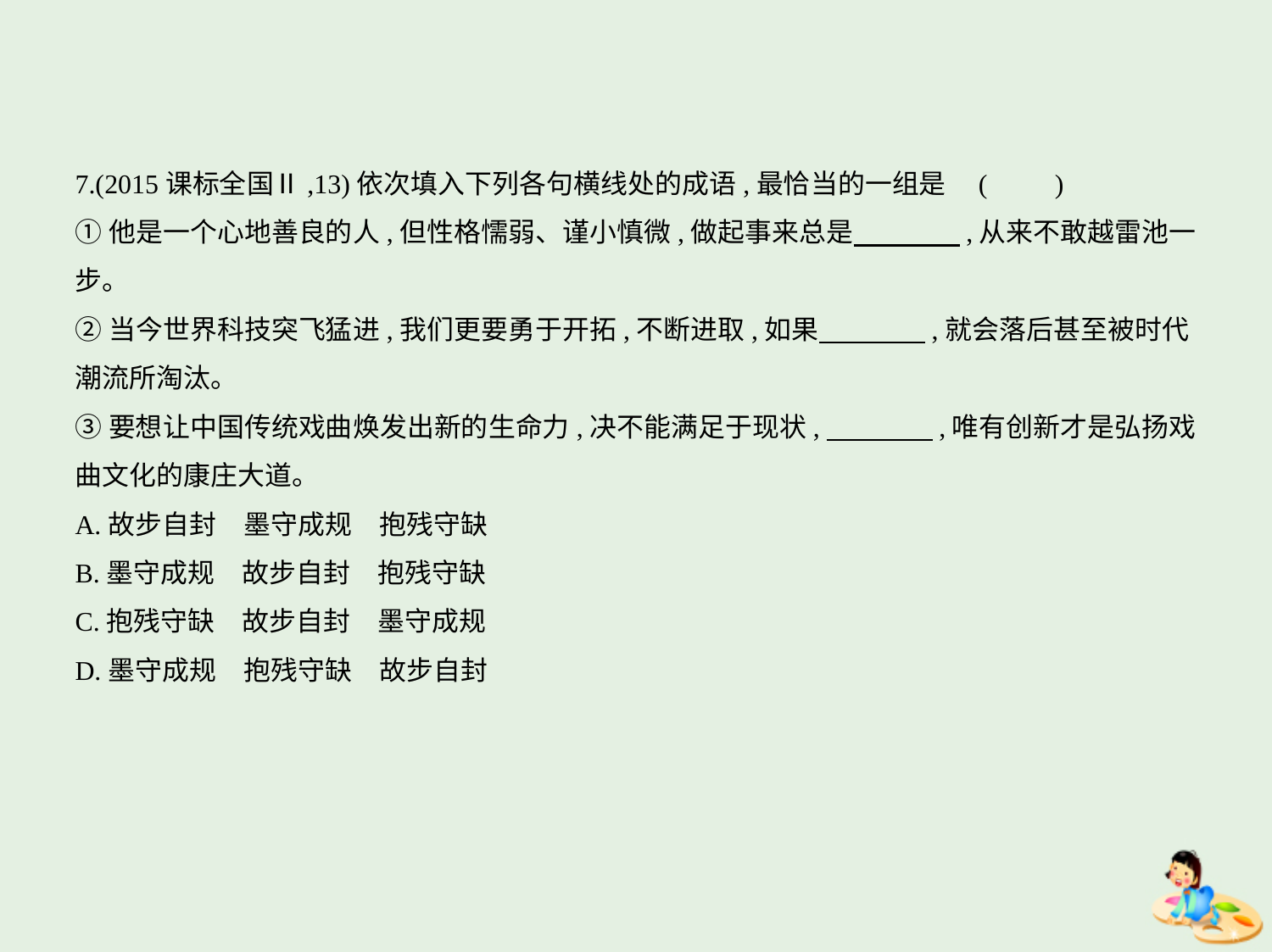

7.(2015课标全国Ⅱ,13)依次填入下列各句横线处的成语,最恰当的一组是 (　　)
①他是一个心地善良的人,但性格懦弱、谨小慎微,做起事来总是　　　    ,从来不敢越雷池一
步。
②当今世界科技突飞猛进,我们更要勇于开拓,不断进取,如果　　　    ,就会落后甚至被时代
潮流所淘汰。
③要想让中国传统戏曲焕发出新的生命力,决不能满足于现状,　　　    ,唯有创新才是弘扬戏
曲文化的康庄大道。
A.故步自封　墨守成规　抱残守缺
B.墨守成规　故步自封　抱残守缺
C.抱残守缺　故步自封　墨守成规
D.墨守成规　抱残守缺　故步自封